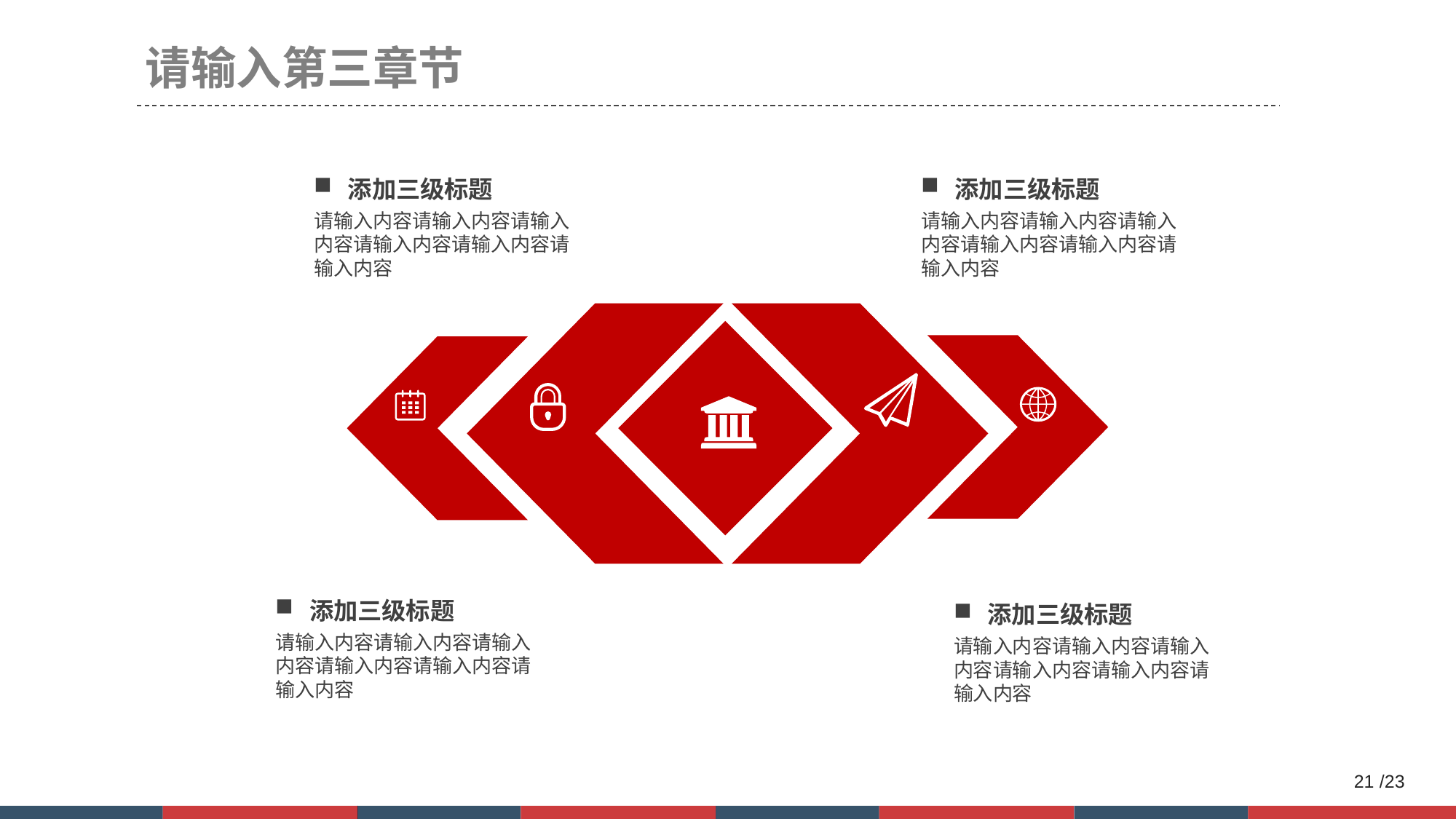

请输入第三章节
添加三级标题
请输入内容请输入内容请输入内容请输入内容请输入内容请输入内容
添加三级标题
请输入内容请输入内容请输入内容请输入内容请输入内容请输入内容

添加三级标题
请输入内容请输入内容请输入内容请输入内容请输入内容请输入内容
添加三级标题
请输入内容请输入内容请输入内容请输入内容请输入内容请输入内容
21 /23